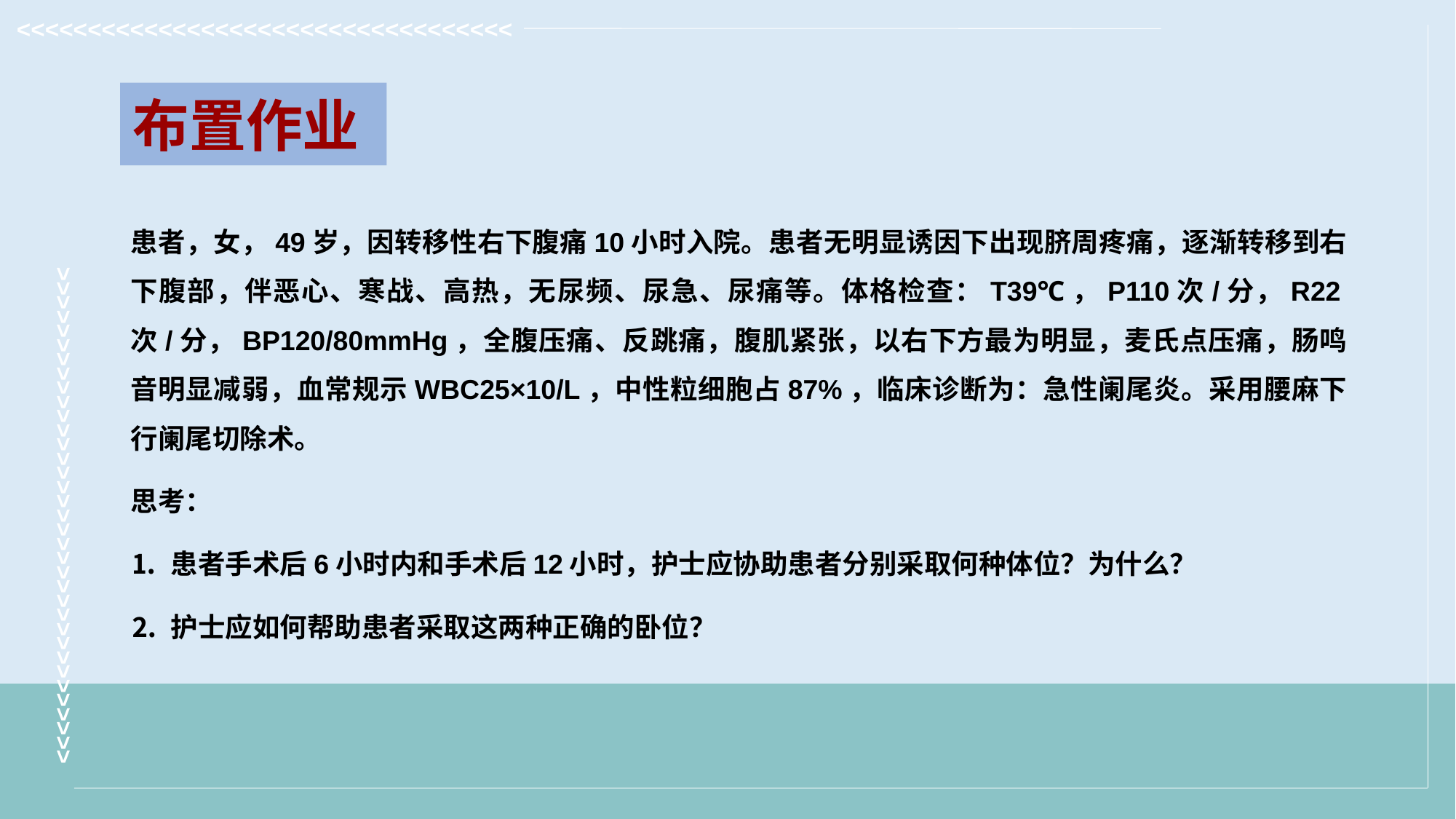

布置作业
患者，女，49岁，因转移性右下腹痛10小时入院。患者无明显诱因下出现脐周疼痛，逐渐转移到右下腹部，伴恶心、寒战、高热，无尿频、尿急、尿痛等。体格检查：T39℃，P110次/分，R22次/分，BP120/80mmHg，全腹压痛、反跳痛，腹肌紧张，以右下方最为明显，麦氏点压痛，肠鸣音明显减弱，血常规示WBC25×10/L，中性粒细胞占87%，临床诊断为：急性阑尾炎。采用腰麻下行阑尾切除术。
思考：
⒈ 患者手术后6小时内和手术后12小时，护士应协助患者分别采取何种体位？为什么？
⒉ 护士应如何帮助患者采取这两种正确的卧位？